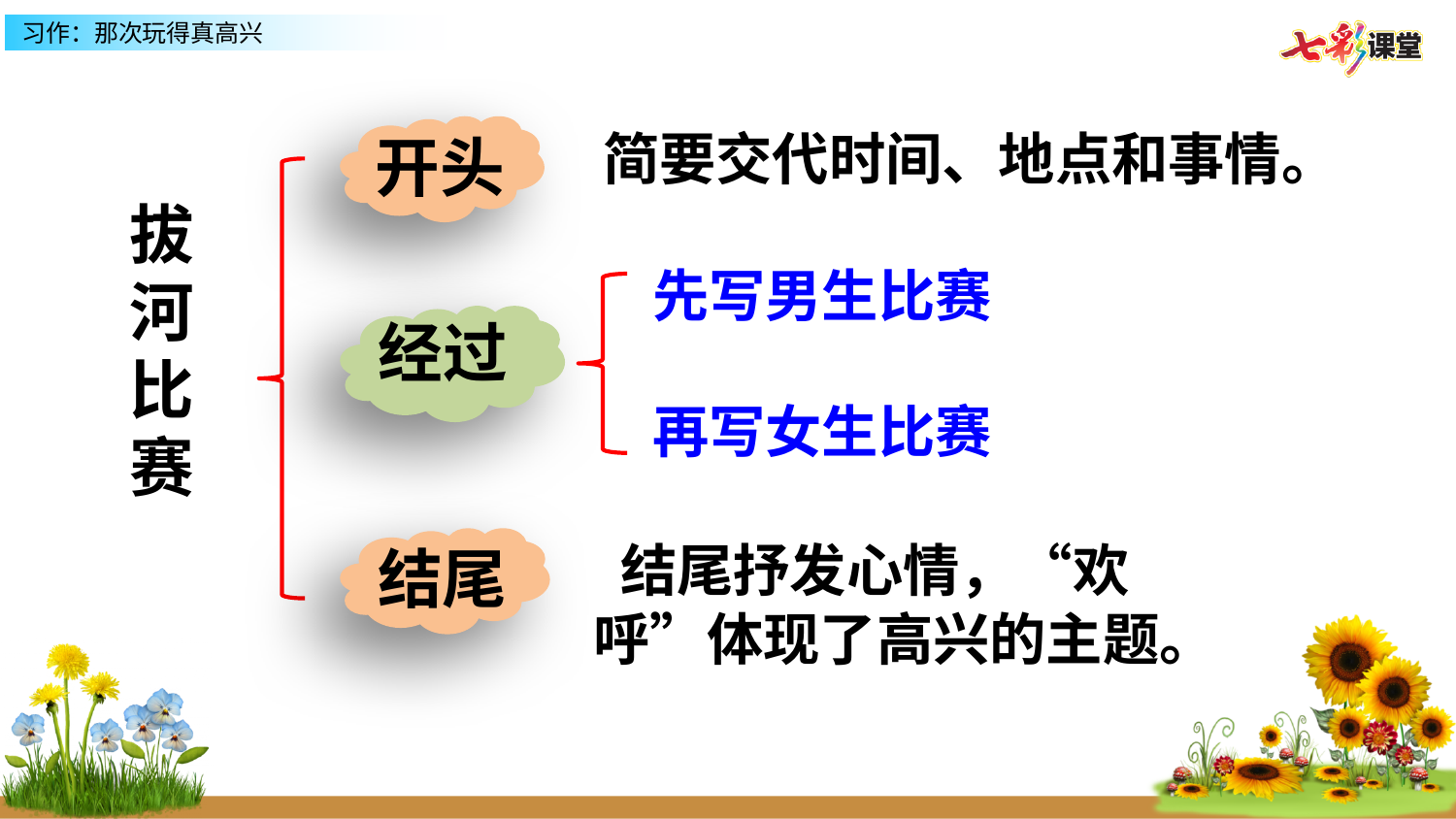

开头
简要交代时间、地点和事情。

拔河比赛
先写男生比赛

再写女生比赛

经过

结尾
 结尾抒发心情，“欢呼”体现了高兴的主题。